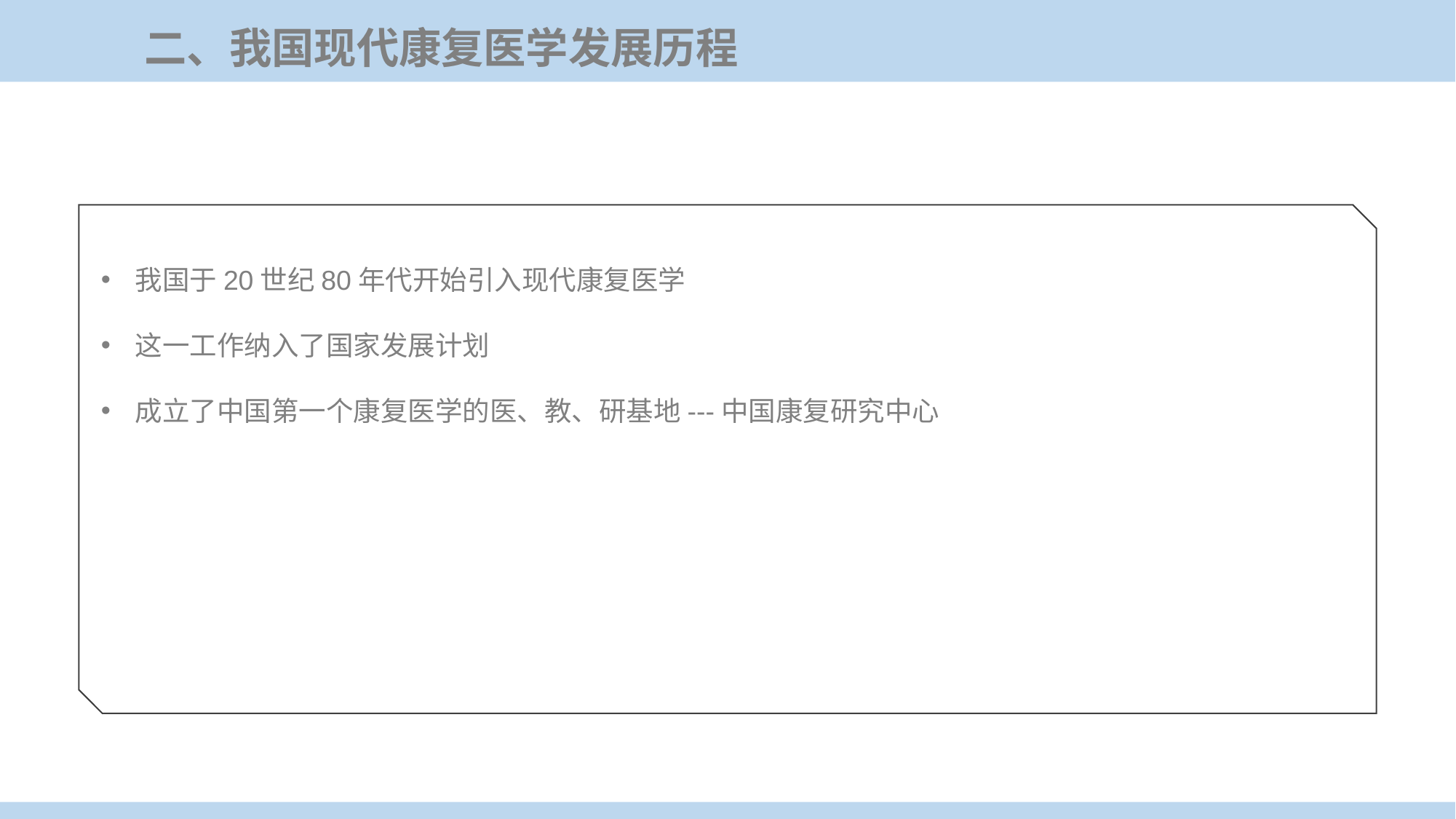

二、我国现代康复医学发展历程

我国于20世纪80年代开始引入现代康复医学

这一工作纳入了国家发展计划

成立了中国第一个康复医学的医、教、研基地---中国康复研究中心